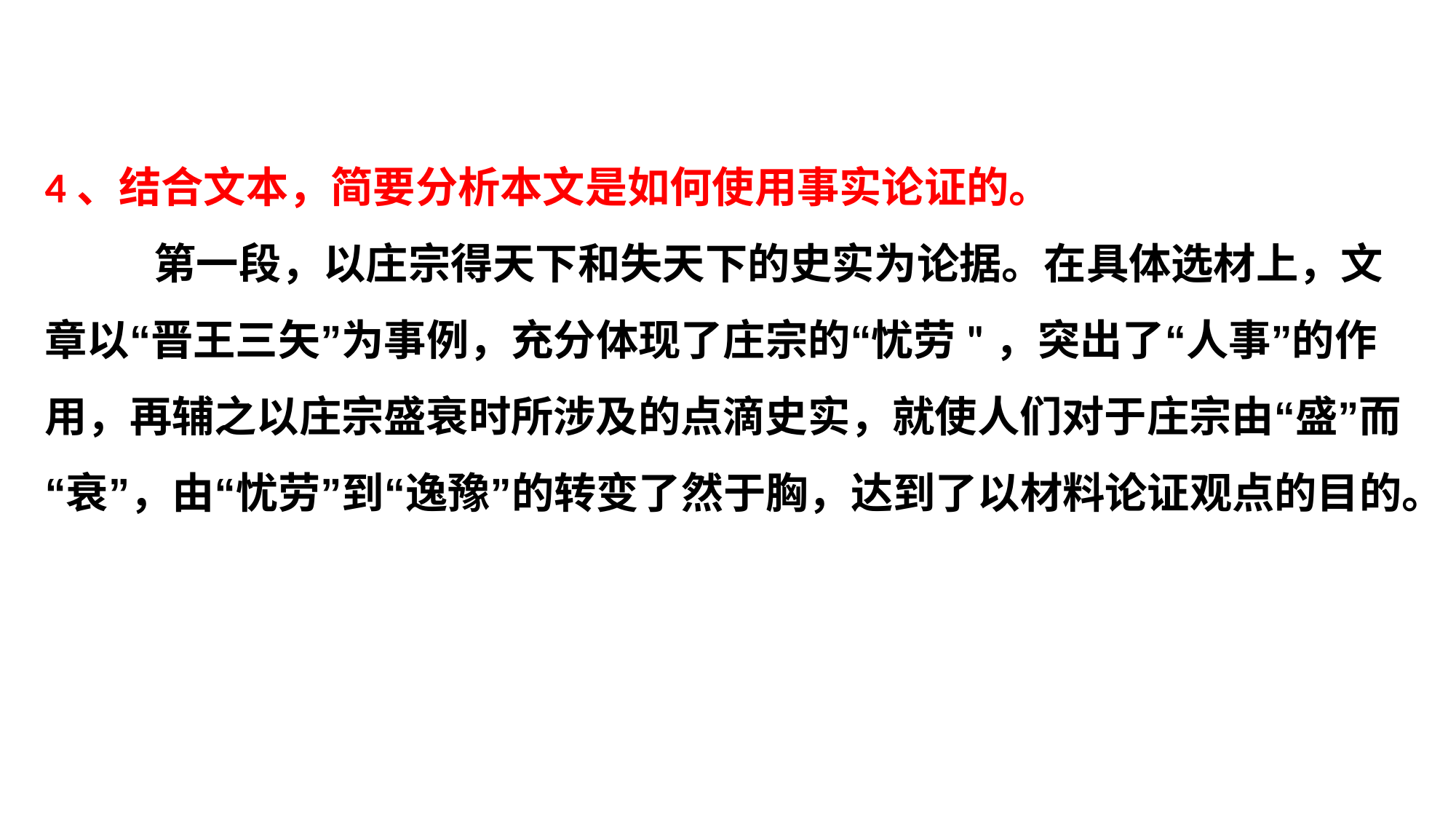

4、结合文本，简要分析本文是如何使用事实论证的。
	第一段，以庄宗得天下和失天下的史实为论据。在具体选材上，文章以“晋王三矢”为事例，充分体现了庄宗的“忧劳"，突出了“人事”的作用，再辅之以庄宗盛衰时所涉及的点滴史实，就使人们对于庄宗由“盛”而“衰”，由“忧劳”到“逸豫”的转变了然于胸，达到了以材料论证观点的目的。